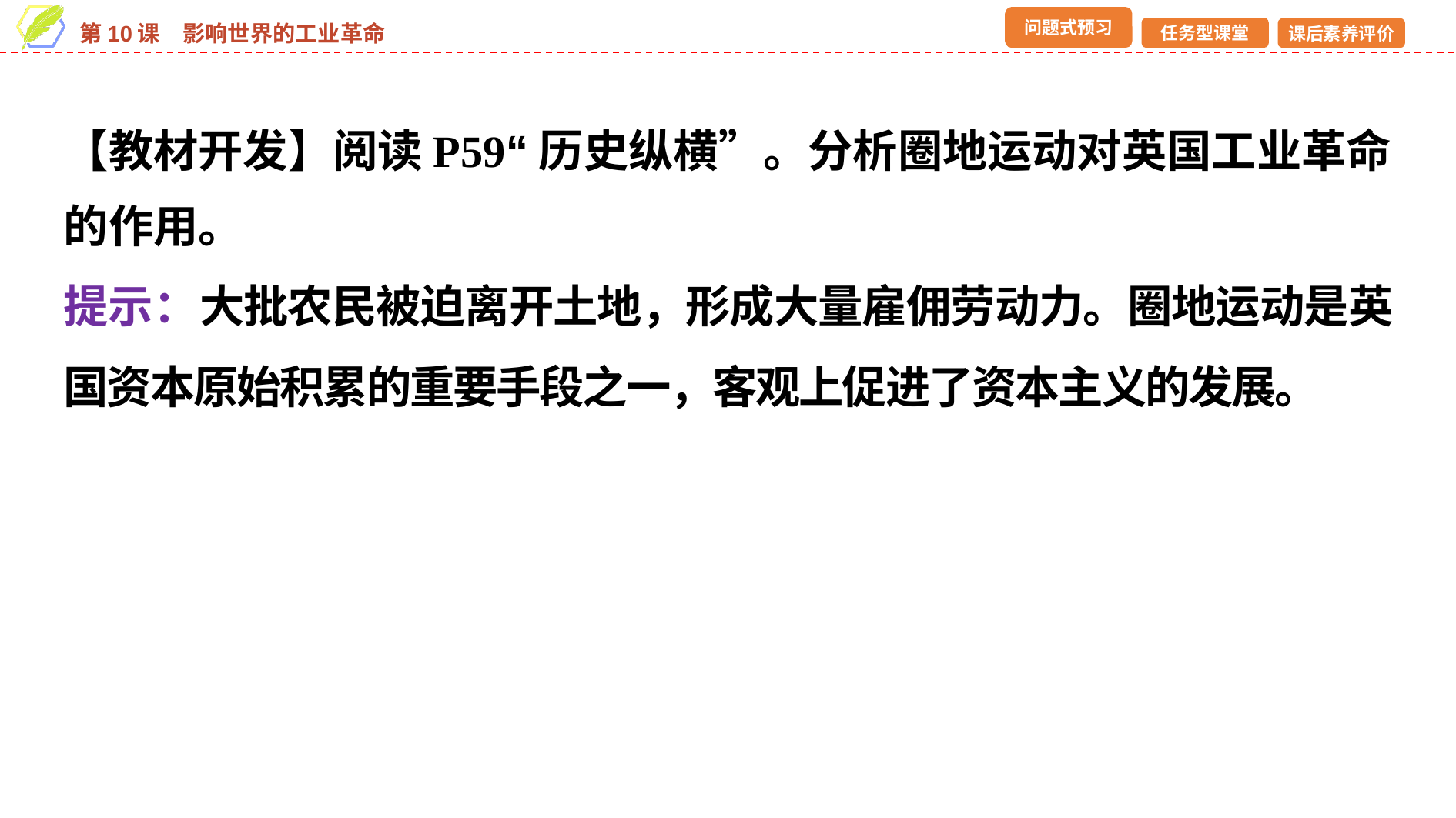

【教材开发】阅读P59“历史纵横”。分析圈地运动对英国工业革命的作用。
提示：大批农民被迫离开土地，形成大量雇佣劳动力。圈地运动是英国资本原始积累的重要手段之一，客观上促进了资本主义的发展。